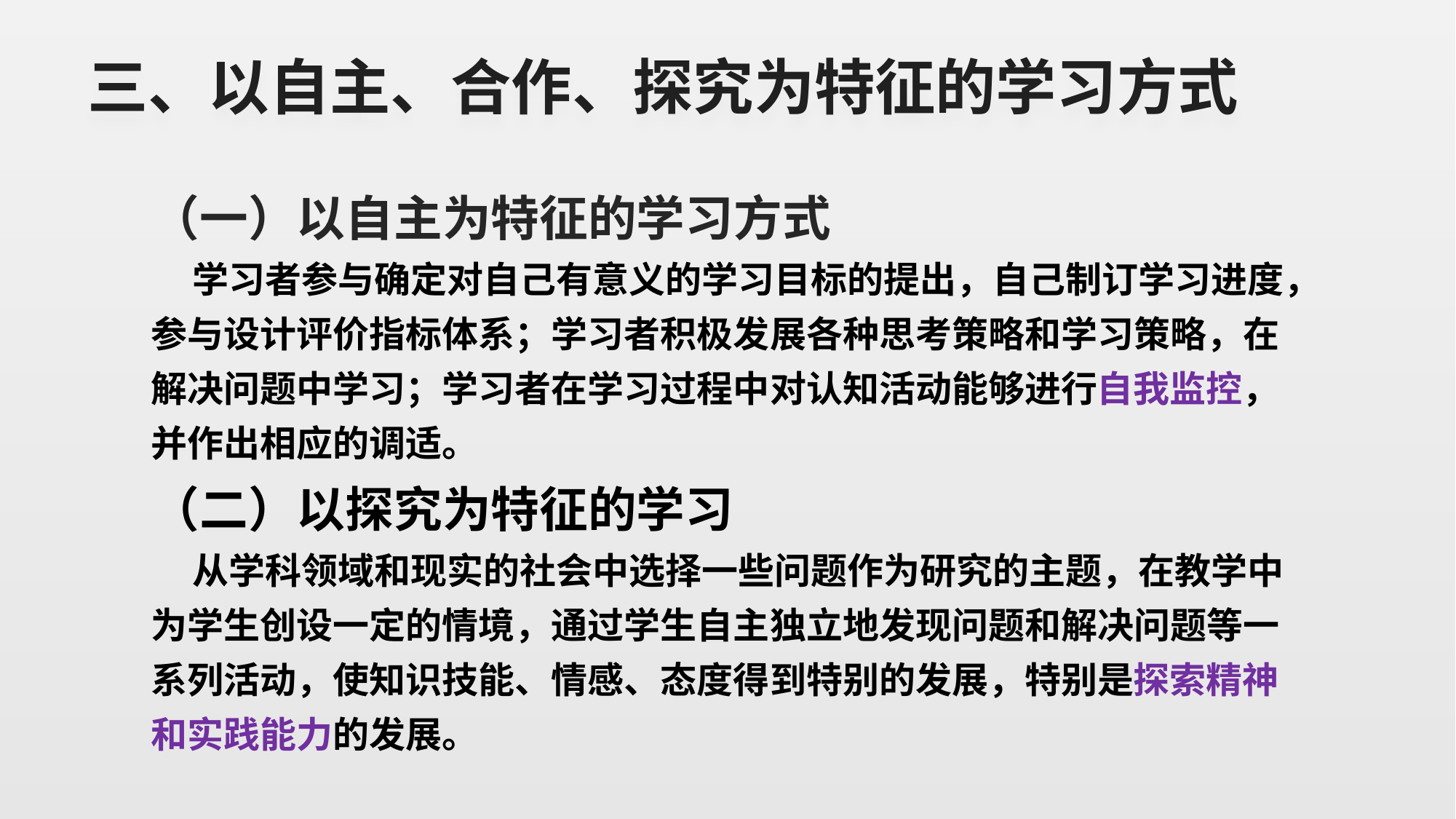

# 三、以自主、合作、探究为特征的学习方式
（一）以自主为特征的学习方式
    学习者参与确定对自己有意义的学习目标的提出，自己制订学习进度，参与设计评价指标体系；学习者积极发展各种思考策略和学习策略，在解决问题中学习；学习者在学习过程中对认知活动能够进行自我监控，并作出相应的调适。
（二）以探究为特征的学习
    从学科领域和现实的社会中选择一些问题作为研究的主题，在教学中为学生创设一定的情境，通过学生自主独立地发现问题和解决问题等一系列活动，使知识技能、情感、态度得到特别的发展，特别是探索精神和实践能力的发展。